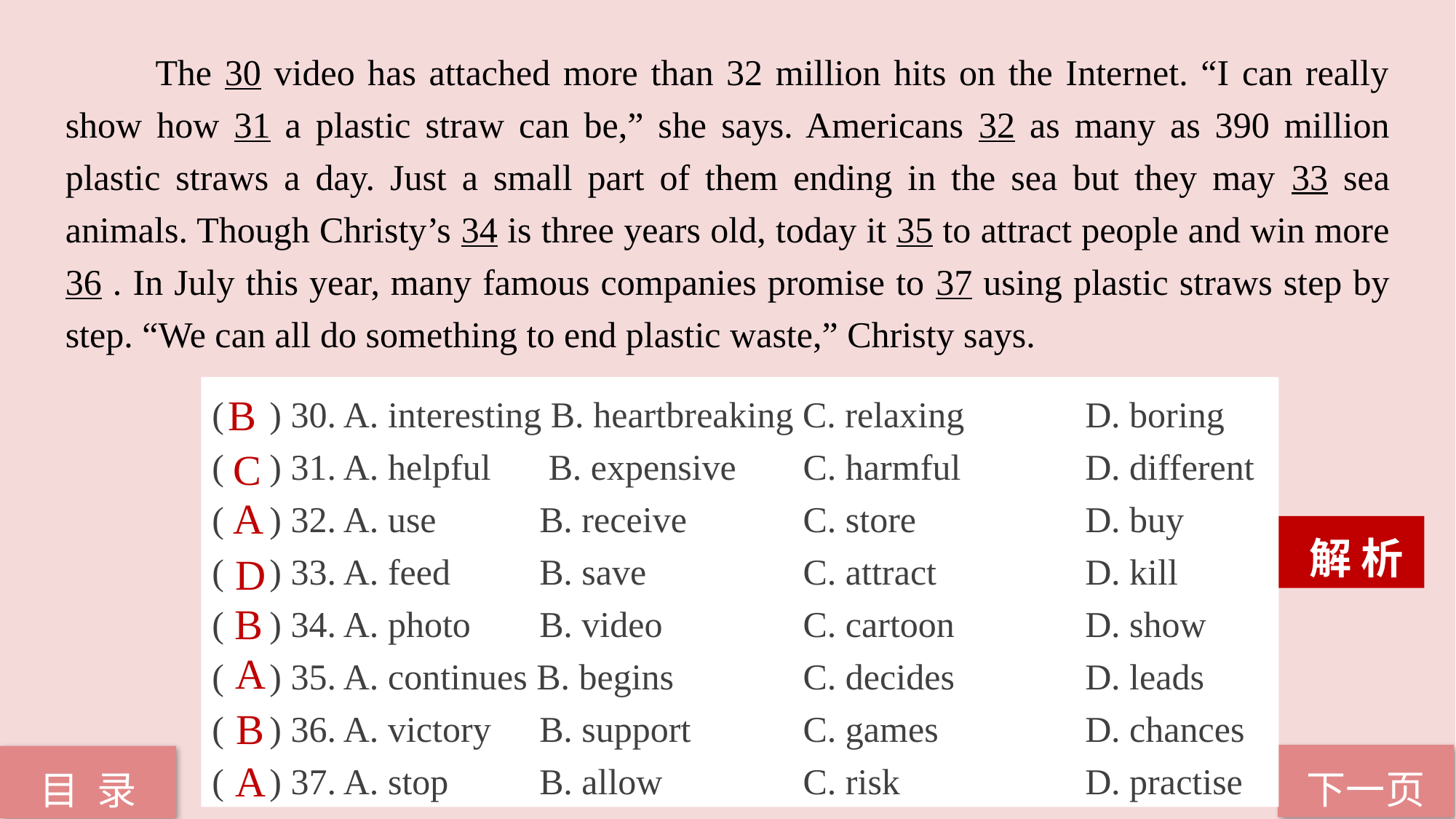

The 30 video has attached more than 32 million hits on the Internet. “I can really show how 31 a plastic straw can be,” she says. Americans 32 as many as 390 million plastic straws a day. Just a small part of them ending in the sea but they may 33 sea animals. Though Christy’s 34 is three years old, today it 35 to attract people and win more 36 . In July this year, many famous companies promise to 37 using plastic straws step by step. “We can all do something to end plastic waste,” Christy says.
(     ) 30. A. interesting B. heartbreaking C. relaxing         	D. boring
(     ) 31. A. helpful 	 B. expensive	     C. harmful	        	D. different
(     ) 32. A. use 	B. receive 	     C. store 		D. buy
(     ) 33. A. feed 	B. save 	     C. attract 		D. kill
(     ) 34. A. photo 	B. video 	     C. cartoon 		D. show
(     ) 35. A. continues B. begins 	     C. decides 		D. leads
(     ) 36. A. victory 	B. support 	     C. games 		D. chances
(     ) 37. A. stop 	B. allow 	     C. risk 		D. practise
B
C
A
 解 析
D
B
A
B
A